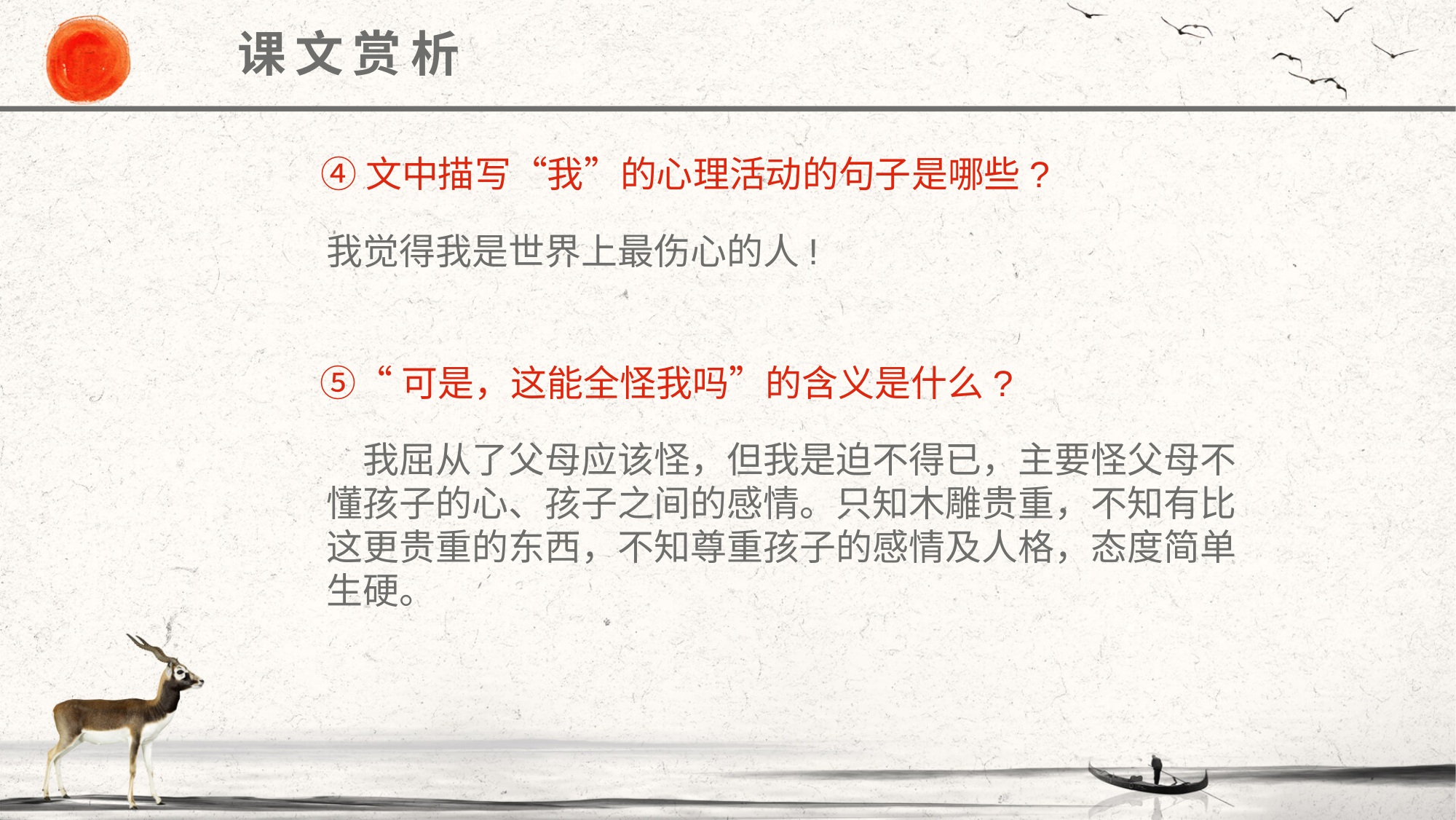

课文赏析

④文中描写“我”的心理活动的句子是哪些?
我觉得我是世界上最伤心的人!
⑤“可是，这能全怪我吗”的含义是什么?
　我屈从了父母应该怪，但我是迫不得已，主要怪父母不懂孩子的心、孩子之间的感情。只知木雕贵重，不知有比这更贵重的东西，不知尊重孩子的感情及人格，态度简单生硬。